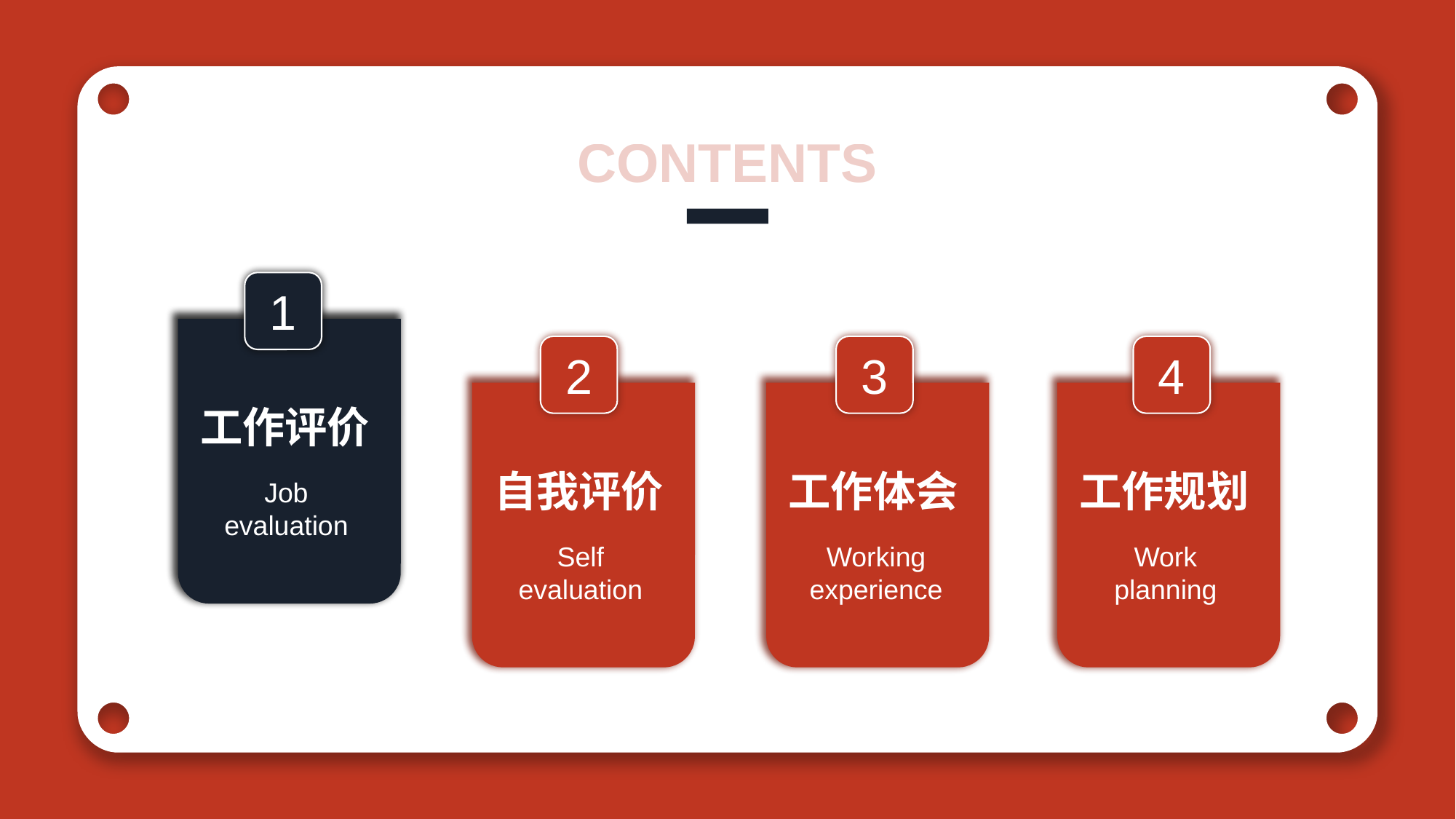

CONTENTS
CONTENTS

1

工作评价
Job
evaluation
2
3
4

自我评价
Self evaluation

工作体会
Working experience

工作规划
Work planning